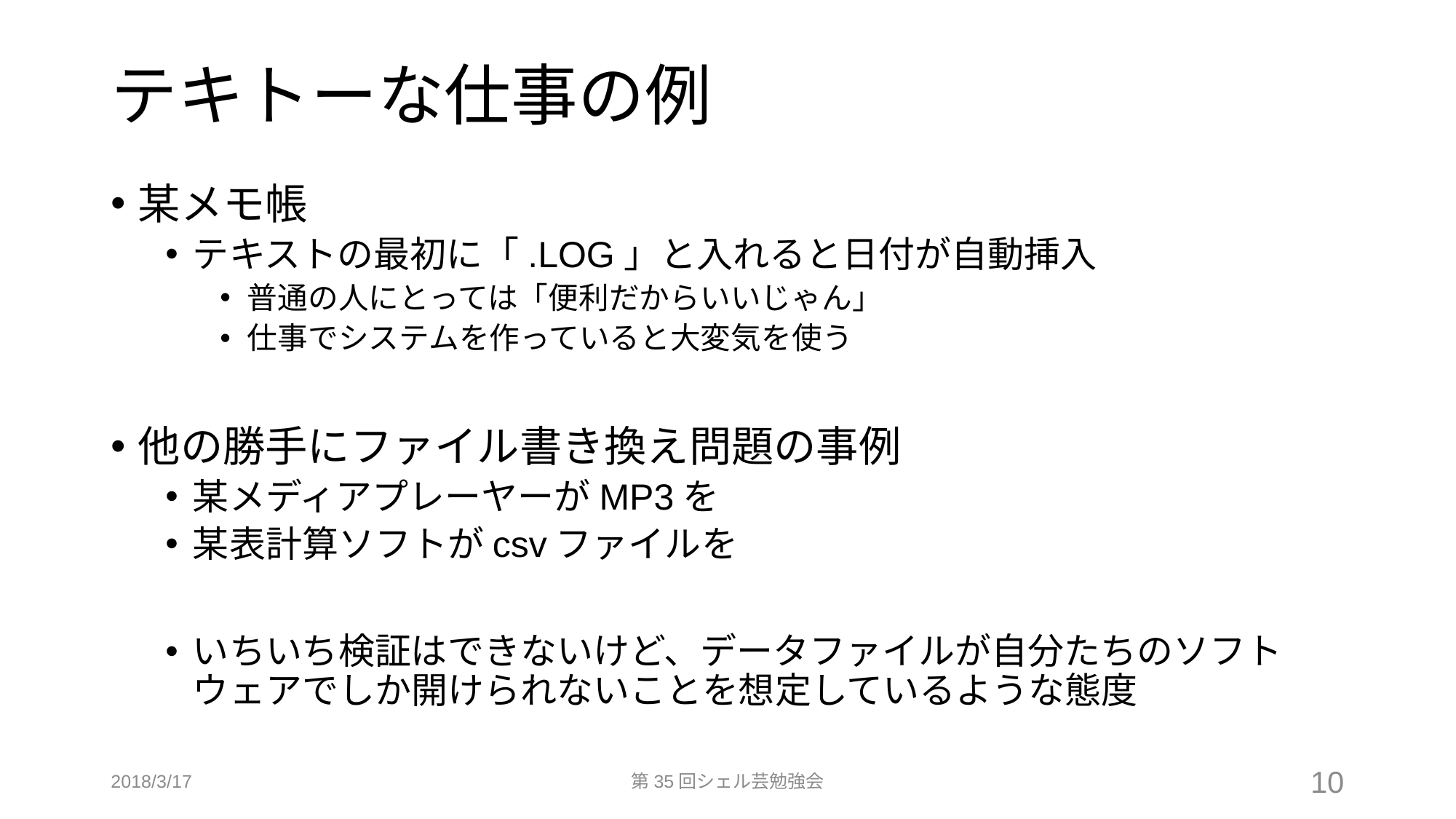

# テキトーな仕事の例
某メモ帳
テキストの最初に「.LOG」と入れると日付が自動挿入
普通の人にとっては「便利だからいいじゃん」
仕事でシステムを作っていると大変気を使う

他の勝手にファイル書き換え問題の事例
某メディアプレーヤーがMP3を
某表計算ソフトがcsvファイルを

いちいち検証はできないけど、データファイルが自分たちのソフトウェアでしか開けられないことを想定しているような態度

2018/3/17
第35回シェル芸勉強会
10